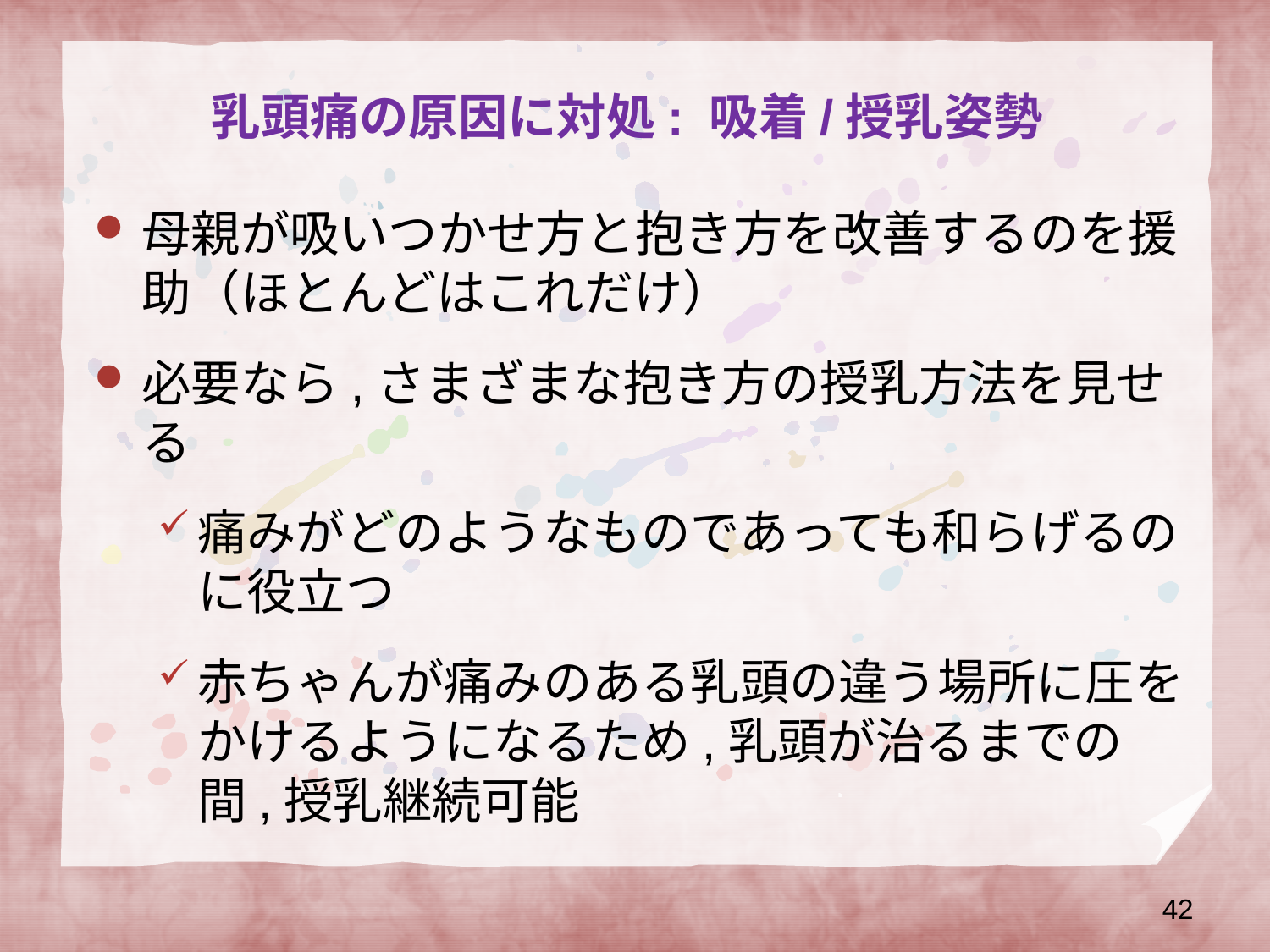

# 乳頭痛の原因に対処: 吸着/授乳姿勢
母親が吸いつかせ方と抱き方を改善するのを援助（ほとんどはこれだけ）
必要なら,さまざまな抱き方の授乳方法を見せる
痛みがどのようなものであっても和らげるのに役立つ
赤ちゃんが痛みのある乳頭の違う場所に圧をかけるようになるため,乳頭が治るまでの間,授乳継続可能

42